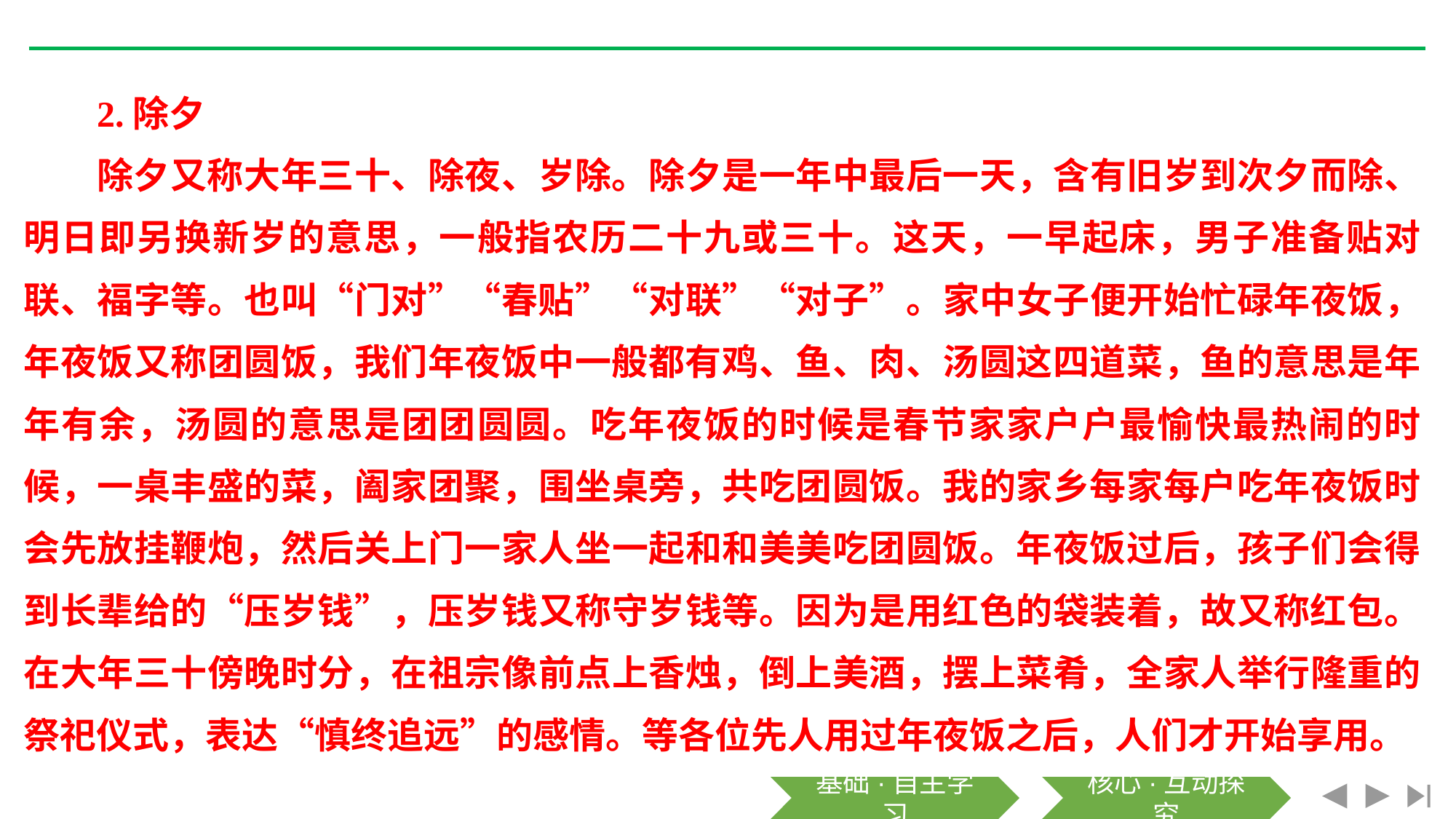

2.除夕
除夕又称大年三十、除夜、岁除。除夕是一年中最后一天，含有旧岁到次夕而除、明日即另换新岁的意思，一般指农历二十九或三十。这天，一早起床，男子准备贴对联、福字等。也叫“门对”“春贴”“对联”“对子”。家中女子便开始忙碌年夜饭，年夜饭又称团圆饭，我们年夜饭中一般都有鸡、鱼、肉、汤圆这四道菜，鱼的意思是年年有余，汤圆的意思是团团圆圆。吃年夜饭的时候是春节家家户户最愉快最热闹的时候，一桌丰盛的菜，阖家团聚，围坐桌旁，共吃团圆饭。我的家乡每家每户吃年夜饭时会先放挂鞭炮，然后关上门一家人坐一起和和美美吃团圆饭。年夜饭过后，孩子们会得到长辈给的“压岁钱”，压岁钱又称守岁钱等。因为是用红色的袋装着，故又称红包。在大年三十傍晚时分，在祖宗像前点上香烛，倒上美酒，摆上菜肴，全家人举行隆重的祭祀仪式，表达“慎终追远”的感情。等各位先人用过年夜饭之后，人们才开始享用。